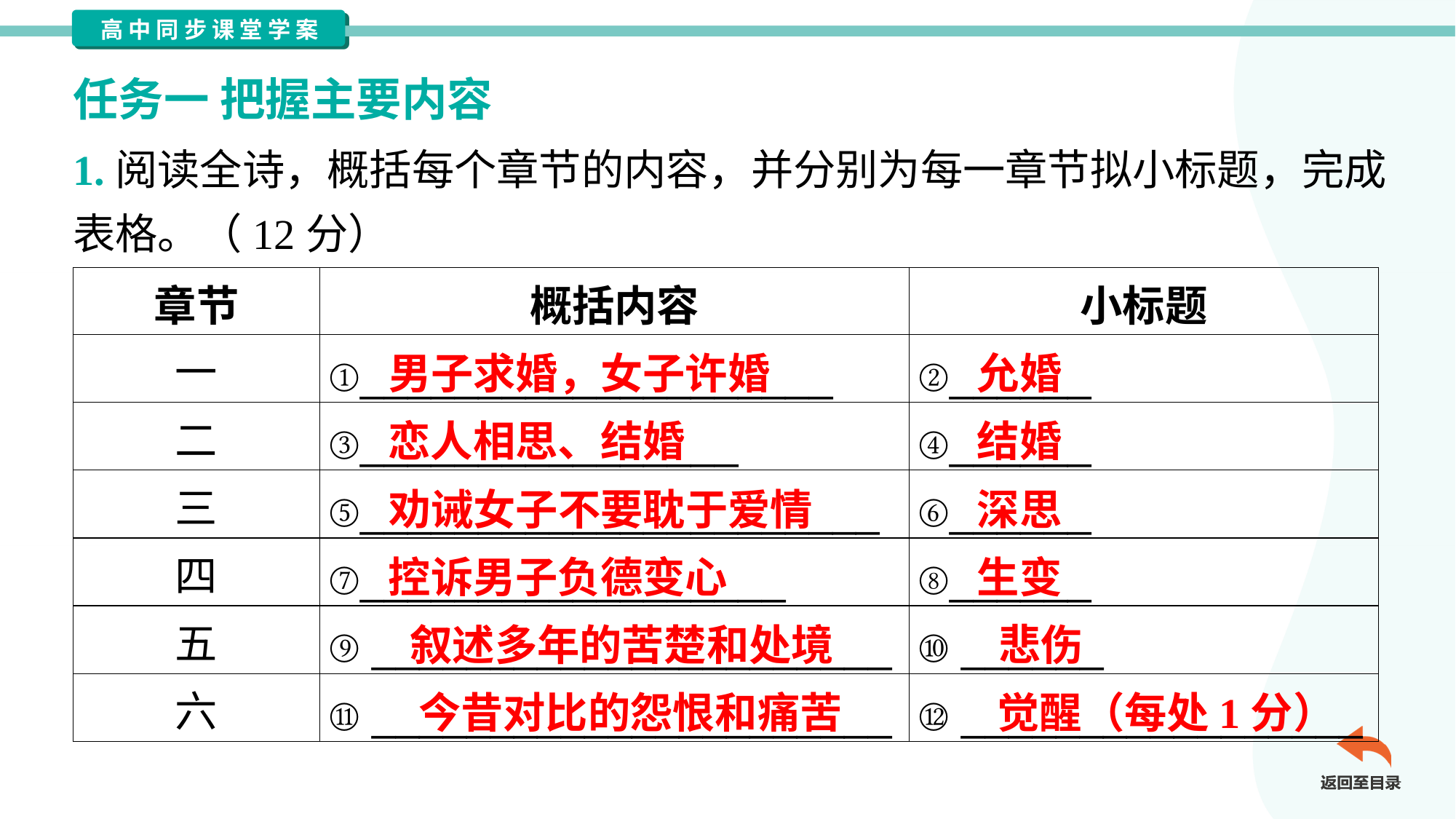

任务一 把握主要内容
1.阅读全诗，概括每个章节的内容，并分别为每一章节拟小标题，完成
表格。（12分）
| 章节 | 概括内容 | 小标题 |
| --- | --- | --- |
| 一 | ①\_\_\_\_\_\_\_\_\_\_\_\_\_\_\_\_\_\_\_\_ | ②\_\_\_\_\_\_ |
| 二 | ③\_\_\_\_\_\_\_\_\_\_\_\_\_\_\_\_ | ④\_\_\_\_\_\_ |
| 三 | ⑤\_\_\_\_\_\_\_\_\_\_\_\_\_\_\_\_\_\_\_\_\_\_ | ⑥\_\_\_\_\_\_ |
| 四 | ⑦\_\_\_\_\_\_\_\_\_\_\_\_\_\_\_\_\_\_ | ⑧\_\_\_\_\_\_ |
| 五 | ⑨ \_\_\_\_\_\_\_\_\_\_\_\_\_\_\_\_\_\_\_\_\_\_ | ⑩ \_\_\_\_\_\_ |
| 六 | ⑪ \_\_\_\_\_\_\_\_\_\_\_\_\_\_\_\_\_\_\_\_\_\_ | ⑫ \_\_\_\_\_\_\_\_\_\_\_\_\_\_\_\_\_ |
男子求婚，女子许婚
允婚
恋人相思、结婚
结婚
劝诫女子不要耽于爱情
深思
控诉男子负德变心
生变
叙述多年的苦楚和处境
悲伤
今昔对比的怨恨和痛苦
觉醒（每处1分）